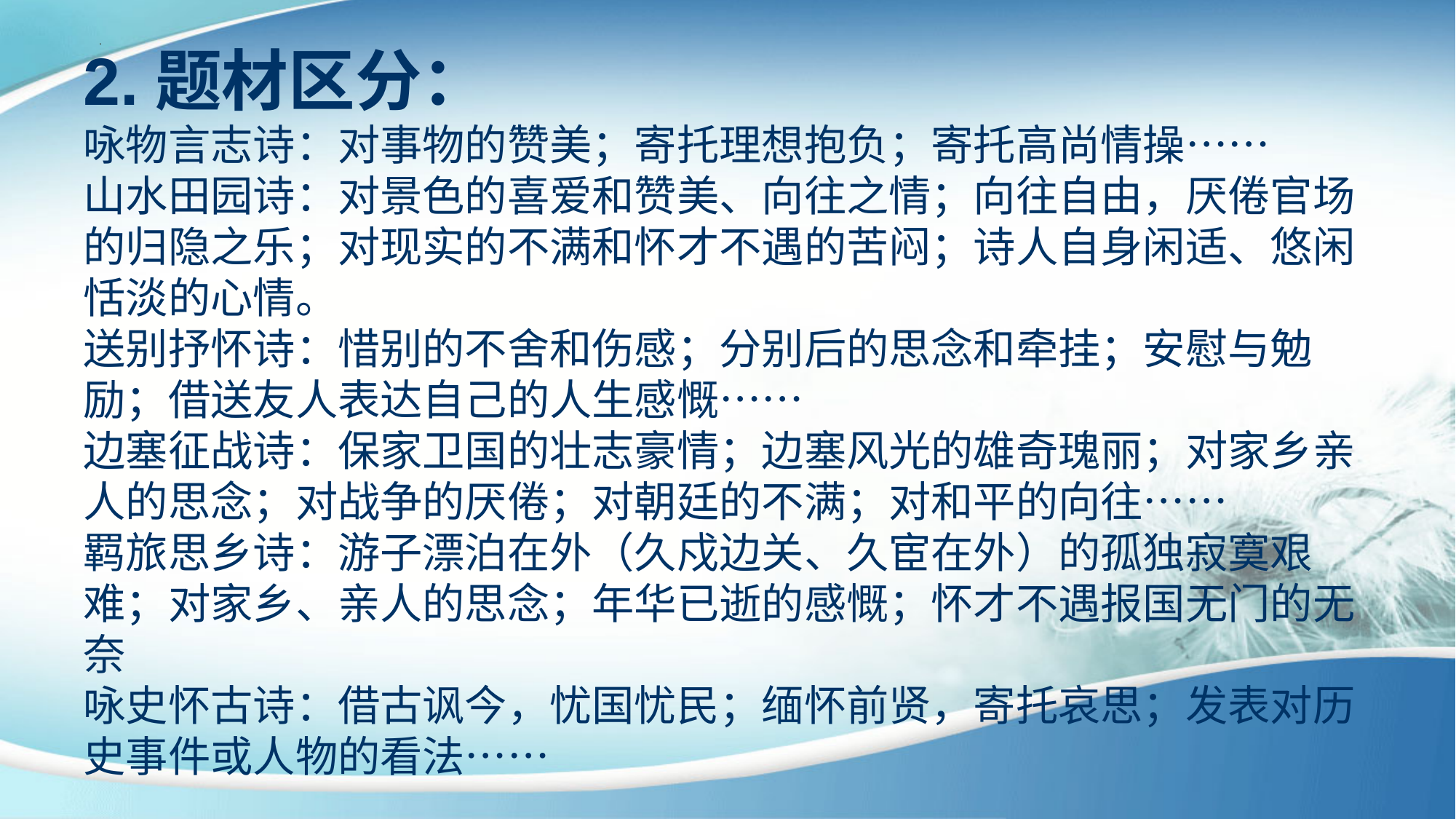

2.题材区分：
咏物言志诗：对事物的赞美；寄托理想抱负；寄托高尚情操……
山水田园诗：对景色的喜爱和赞美、向往之情；向往自由，厌倦官场的归隐之乐；对现实的不满和怀才不遇的苦闷；诗人自身闲适、悠闲恬淡的心情。
送别抒怀诗：惜别的不舍和伤感；分别后的思念和牵挂；安慰与勉励；借送友人表达自己的人生感慨……
边塞征战诗：保家卫国的壮志豪情；边塞风光的雄奇瑰丽；对家乡亲人的思念；对战争的厌倦；对朝廷的不满；对和平的向往……
羁旅思乡诗：游子漂泊在外（久戍边关、久宦在外）的孤独寂寞艰难；对家乡、亲人的思念；年华已逝的感慨；怀才不遇报国无门的无奈
咏史怀古诗：借古讽今，忧国忧民；缅怀前贤，寄托哀思；发表对历史事件或人物的看法……